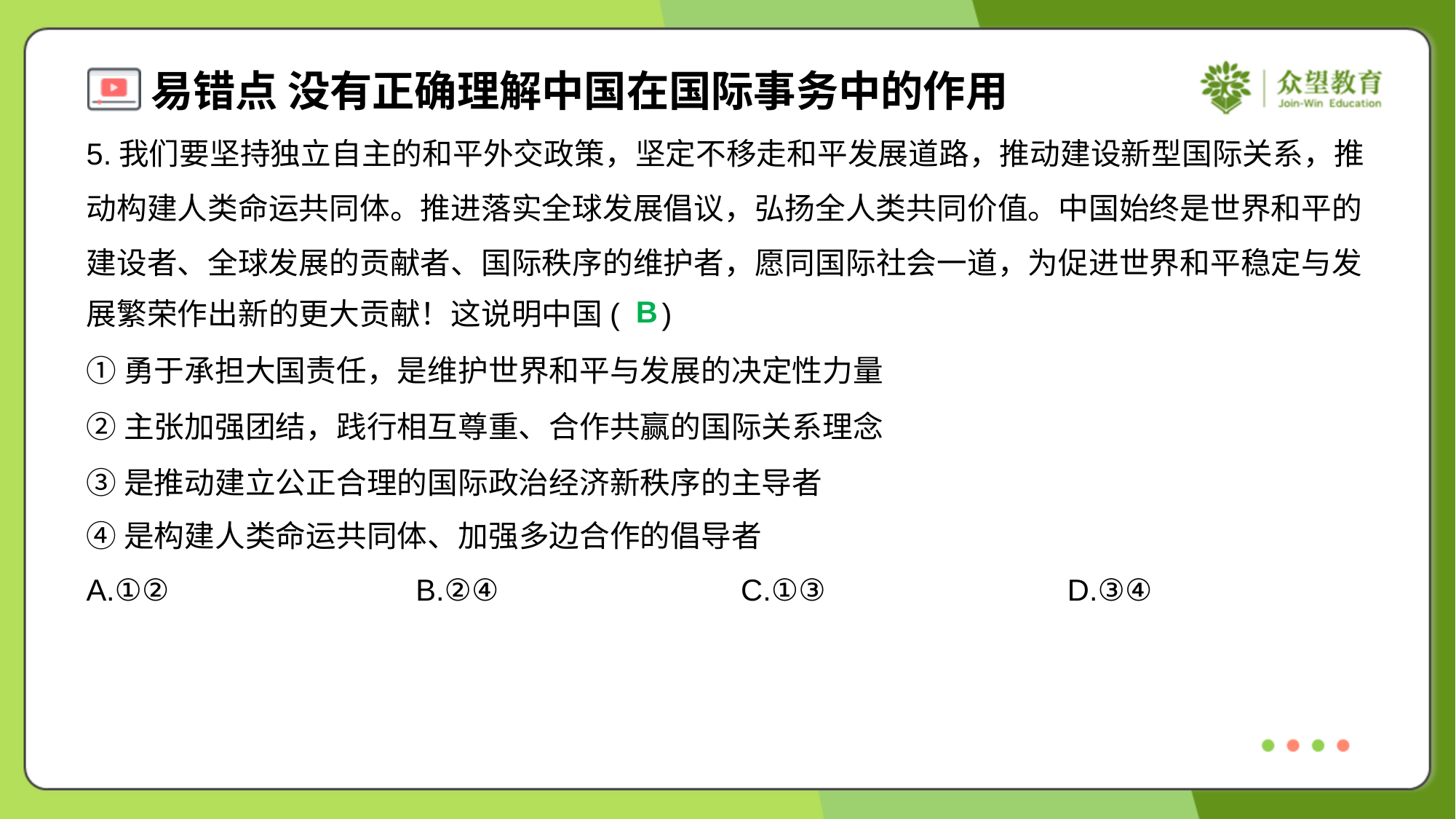

5.我们要坚持独立自主的和平外交政策，坚定不移走和平发展道路，推动建设新型国际关系，推
动构建人类命运共同体。推进落实全球发展倡议，弘扬全人类共同价值。中国始终是世界和平的
建设者、全球发展的贡献者、国际秩序的维护者，愿同国际社会一道，为促进世界和平稳定与发
展繁荣作出新的更大贡献！这说明中国(     )
B
①勇于承担大国责任，是维护世界和平与发展的决定性力量
②主张加强团结，践行相互尊重、合作共赢的国际关系理念
③是推动建立公正合理的国际政治经济新秩序的主导者
④是构建人类命运共同体、加强多边合作的倡导者
A.①②	B.②④	C.①③	D.③④